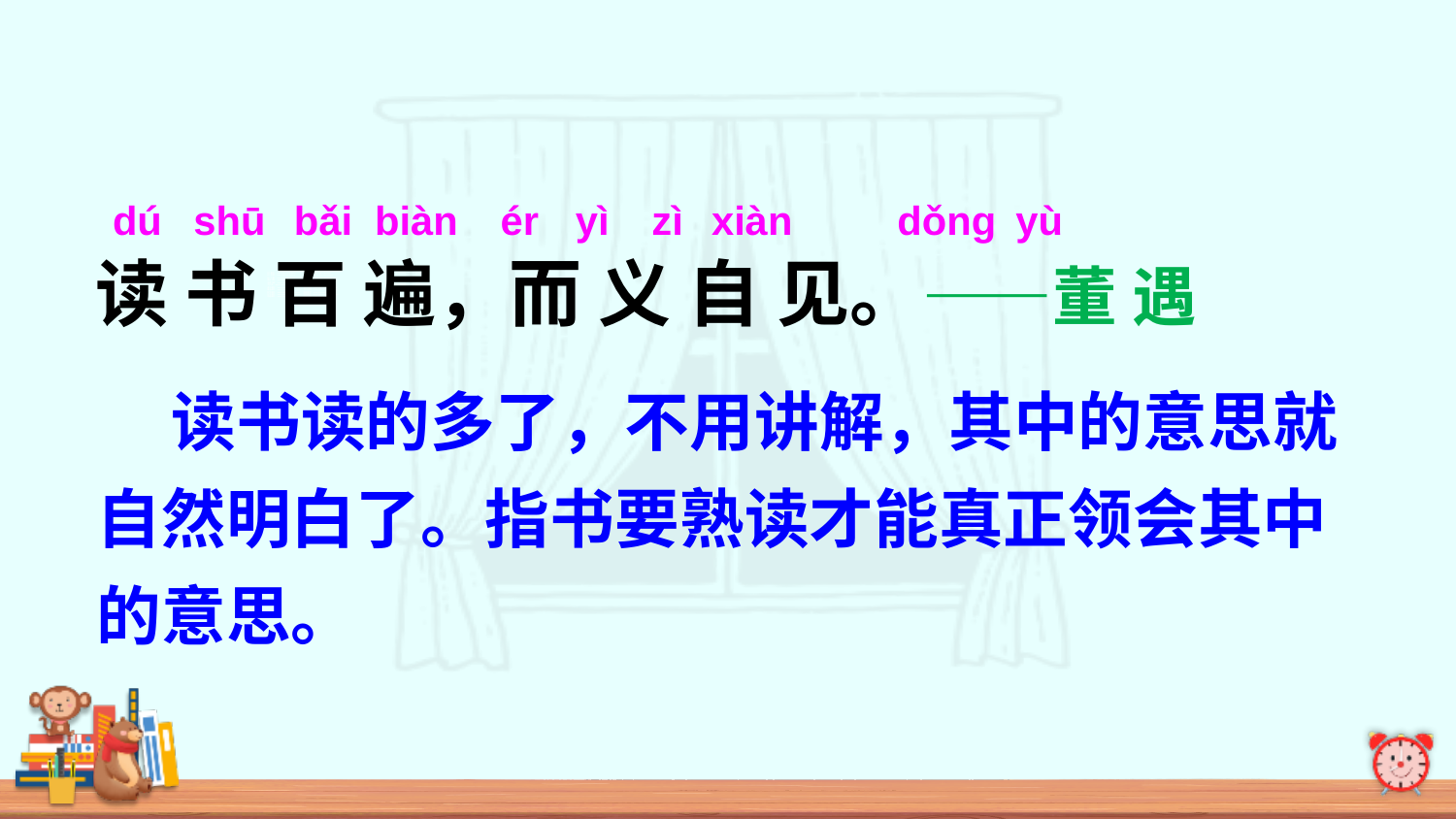

dú   shū  bǎi  biàn    ér   yì    zì  xiàn         dǒnɡ  yù
读 书 百 遍，而 义 自 见。——董 遇
    读书读的多了，不用讲解，其中的意思就自然明白了。指书要熟读才能真正领会其中的意思。